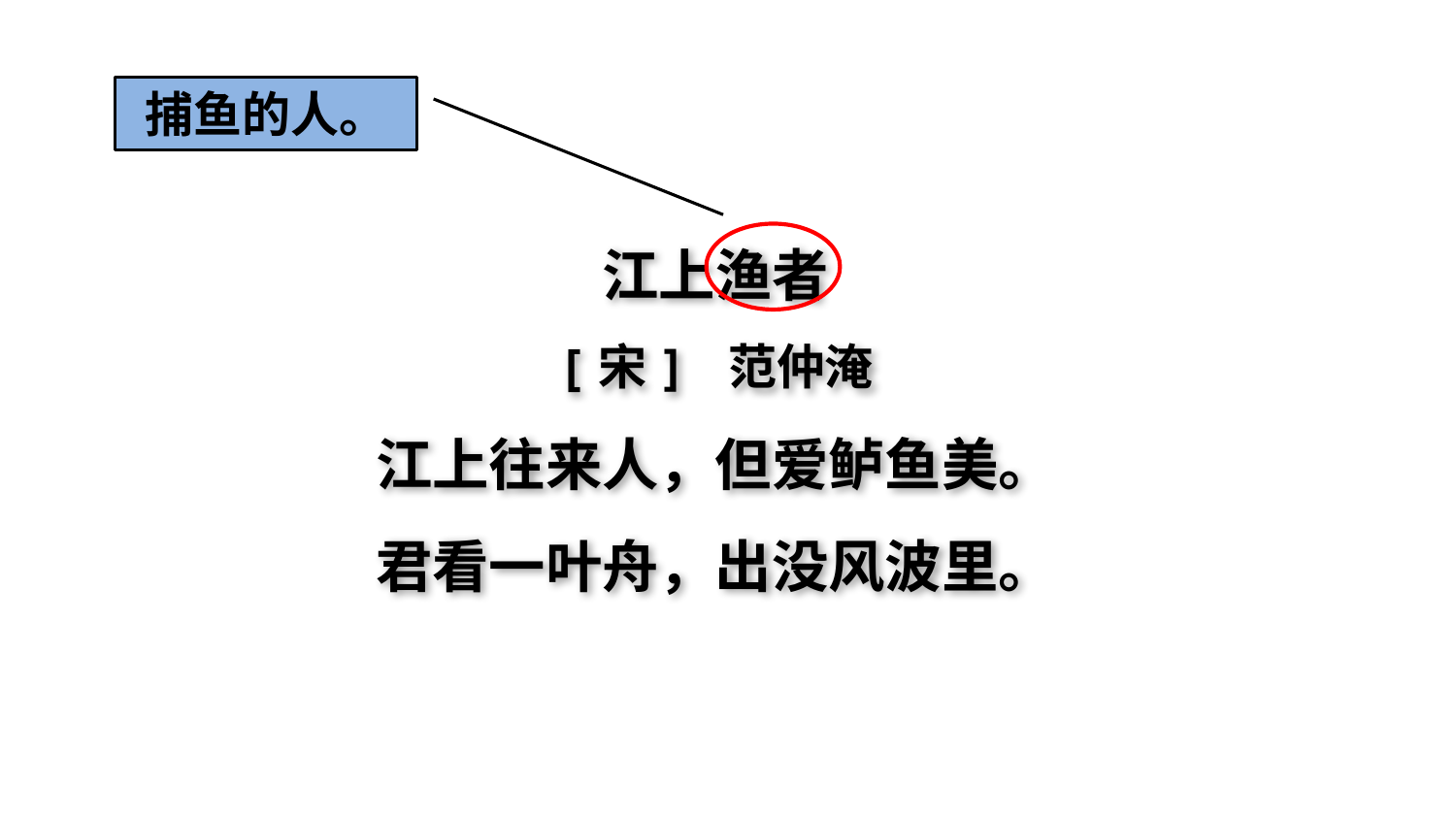

捕鱼的人。
江上渔者
[宋] 范仲淹
江上往来人，但爱鲈鱼美。
君看一叶舟，出没风波里。